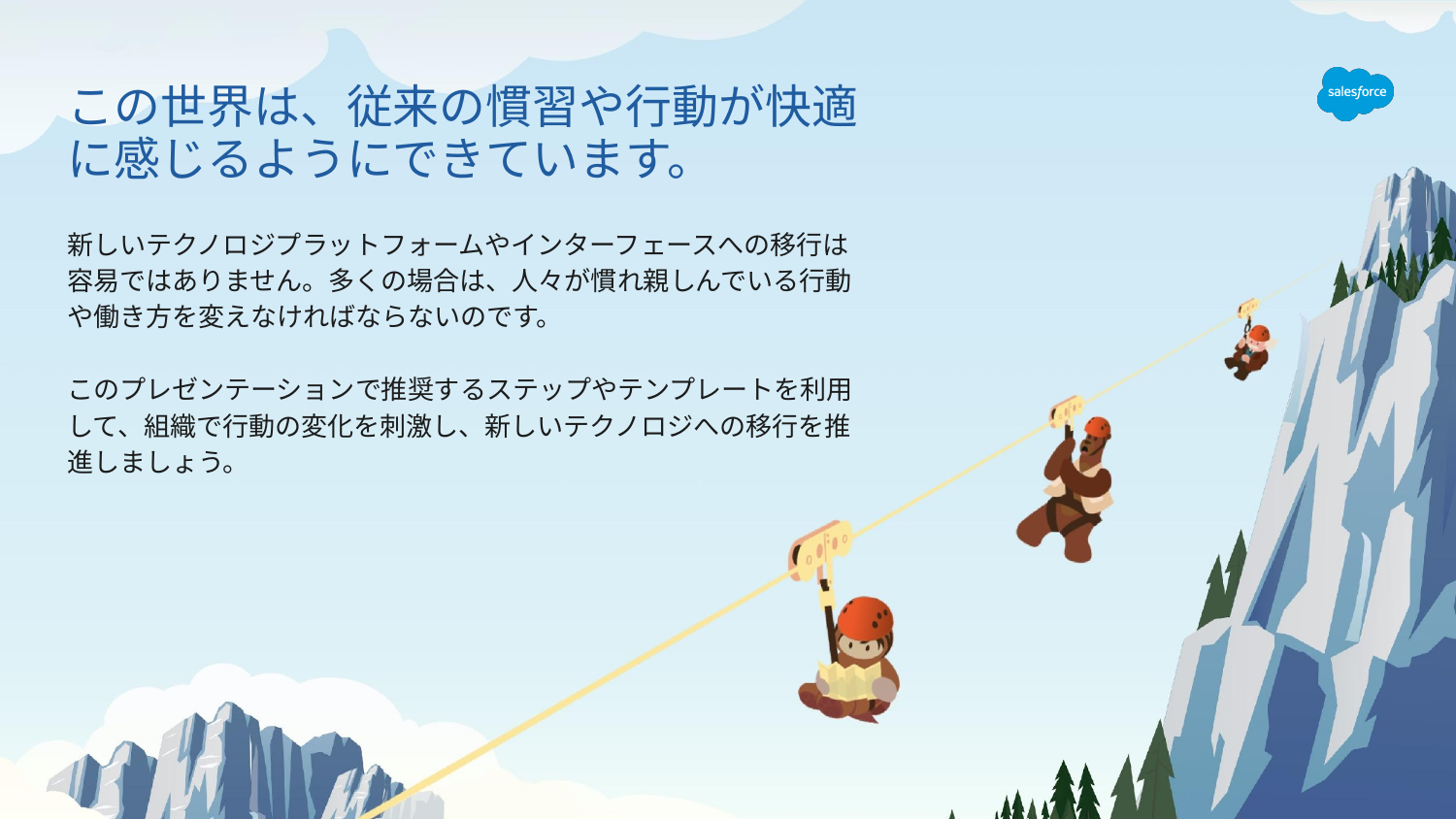

# この世界は、従来の慣習や行動が快適に感じるようにできています。
新しいテクノロジプラットフォームやインターフェースへの移行は容易ではありません。多くの場合は、人々が慣れ親しんでいる行動や働き方を変えなければならないのです。
このプレゼンテーションで推奨するステップやテンプレートを利用して、組織で行動の変化を刺激し、新しいテクノロジへの移行を推進しましょう。